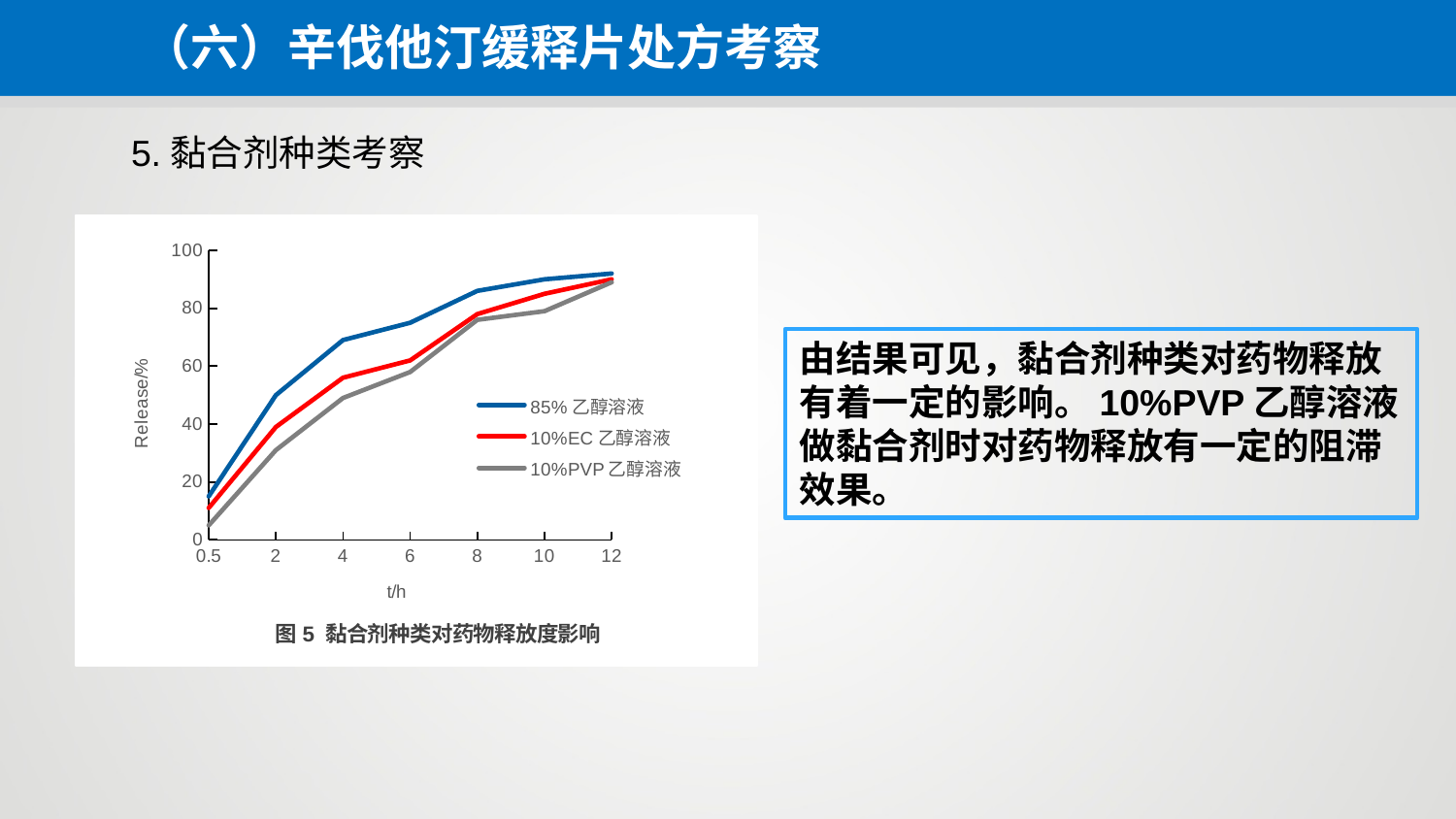

（六）辛伐他汀缓释片处方考察
5.黏合剂种类考察

### Chart: 图5 黏合剂种类对药物释放度影响

| Category | 85%乙醇溶液 | 10%EC乙醇溶液 | 10%PVP乙醇溶液 |
|---|---|---|---|
| 0.5 | 15.0 | 11.0 | 5.0 |
| 2 | 50.0 | 39.0 | 31.0 |
| 4 | 69.0 | 56.0 | 49.0 |
| 6 | 75.0 | 62.0 | 58.0 |
| 8 | 86.0 | 78.0 | 76.0 |
| 10 | 90.0 | 85.0 | 79.0 |
| 12 | 92.0 | 90.0 | 89.0 |
由结果可见，黏合剂种类对药物释放有着一定的影响。10%PVP乙醇溶液做黏合剂时对药物释放有一定的阻滞效果。